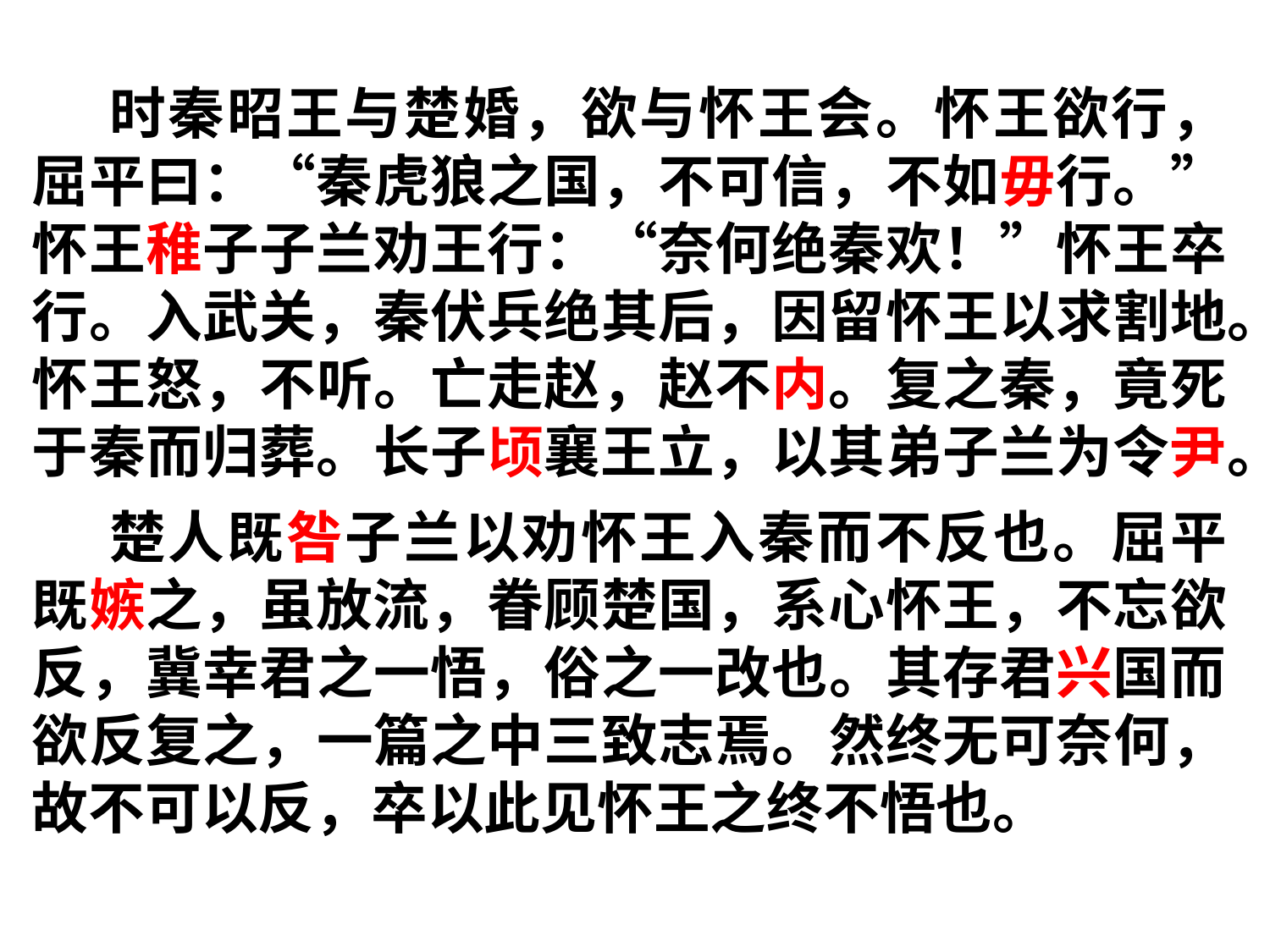

时秦昭王与楚婚，欲与怀王会。怀王欲行，屈平曰：“秦虎狼之国，不可信，不如毋行。”怀王稚子子兰劝王行：“奈何绝秦欢！”怀王卒行。入武关，秦伏兵绝其后，因留怀王以求割地。怀王怒，不听。亡走赵，赵不内。复之秦，竟死于秦而归葬。长子顷襄王立，以其弟子兰为令尹。
    楚人既咎子兰以劝怀王入秦而不反也。屈平既嫉之，虽放流，眷顾楚国，系心怀王，不忘欲反，冀幸君之一悟，俗之一改也。其存君兴国而欲反复之，一篇之中三致志焉。然终无可奈何，故不可以反，卒以此见怀王之终不悟也。